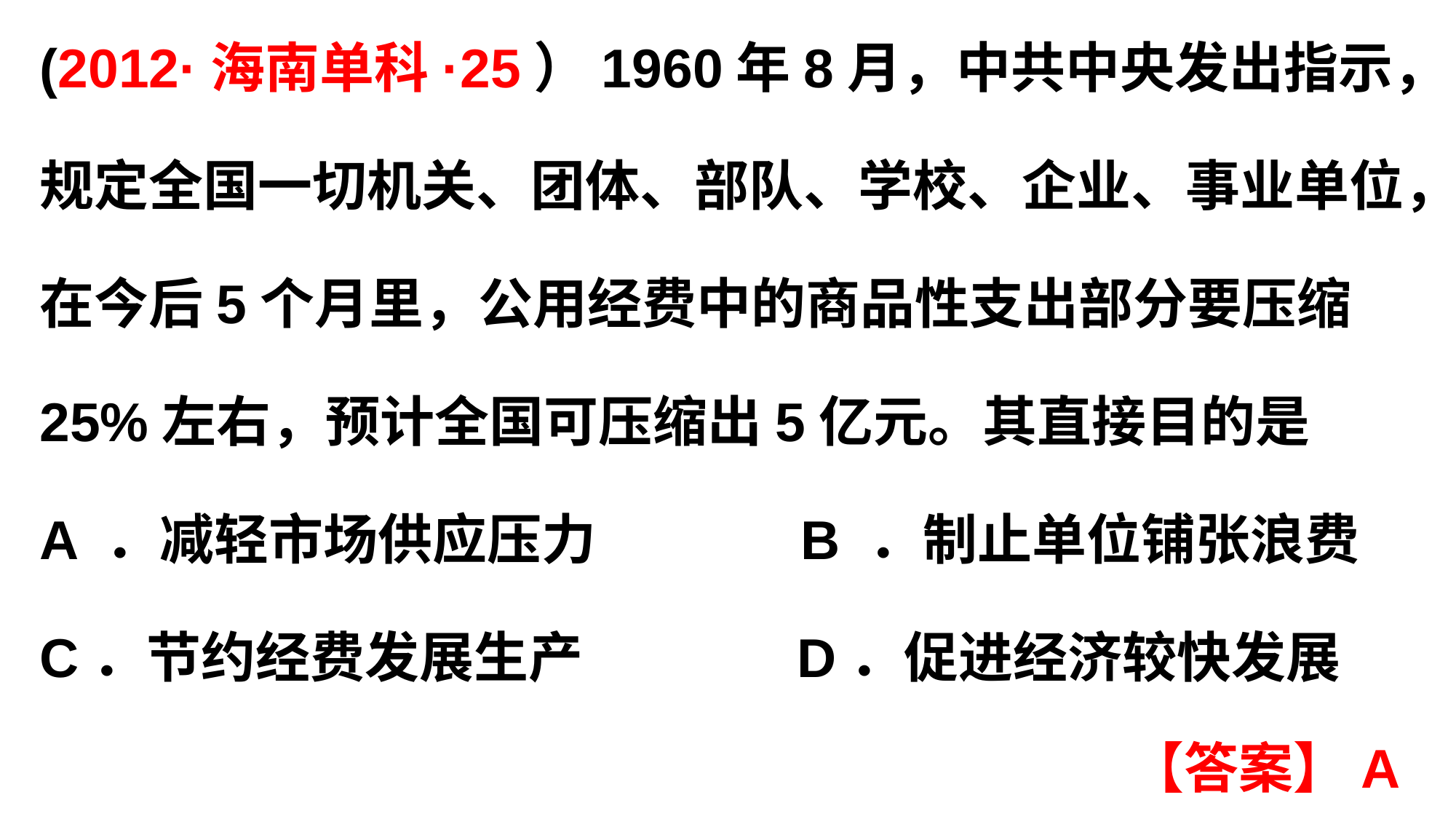

(2012·海南单科·25）1960年8月，中共中央发出指示，规定全国一切机关、团体、部队、学校、企业、事业单位，在今后5个月里，公用经费中的商品性支出部分要压缩25%左右，预计全国可压缩出5亿元。其直接目的是
A ．减轻市场供应压力       B ．制止单位铺张浪费C．节约经费发展生产         D．促进经济较快发展
【答案】A